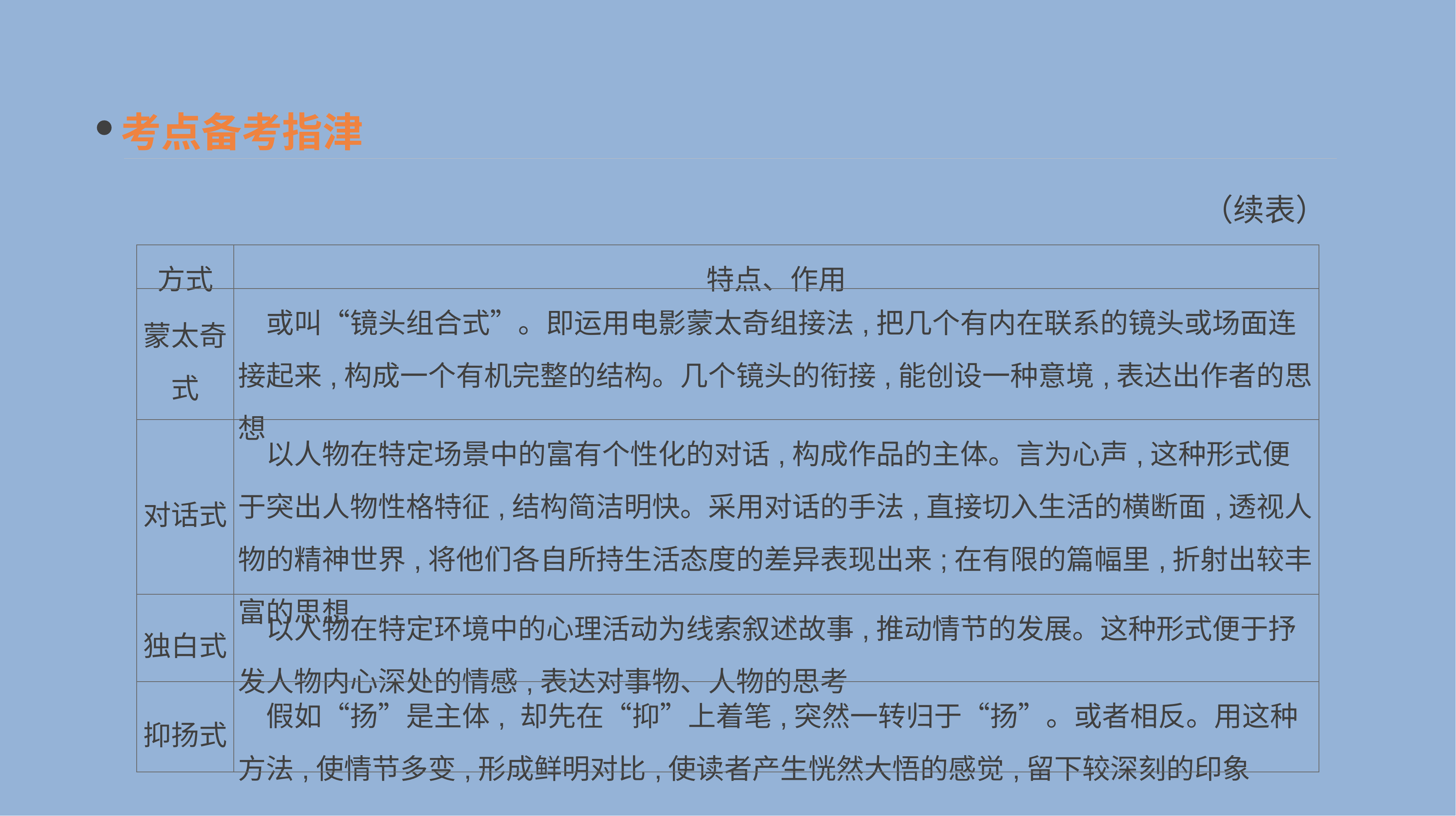

考点备考指津

（续表）
| 方式 | 特点、作用 |
| --- | --- |
| 蒙太奇式 | 或叫“镜头组合式”。即运用电影蒙太奇组接法,把几个有内在联系的镜头或场面连接起来,构成一个有机完整的结构。几个镜头的衔接,能创设一种意境,表达出作者的思想 |
| 对话式 | 以人物在特定场景中的富有个性化的对话,构成作品的主体。言为心声,这种形式便于突出人物性格特征,结构简洁明快。采用对话的手法,直接切入生活的横断面,透视人物的精神世界,将他们各自所持生活态度的差异表现出来;在有限的篇幅里,折射出较丰富的思想 |
| 独白式 | 以人物在特定环境中的心理活动为线索叙述故事,推动情节的发展。这种形式便于抒发人物内心深处的情感,表达对事物、人物的思考 |
| 抑扬式 | 假如“扬”是主体, 却先在“抑”上着笔,突然一转归于“扬”。或者相反。用这种方法,使情节多变,形成鲜明对比,使读者产生恍然大悟的感觉,留下较深刻的印象 |